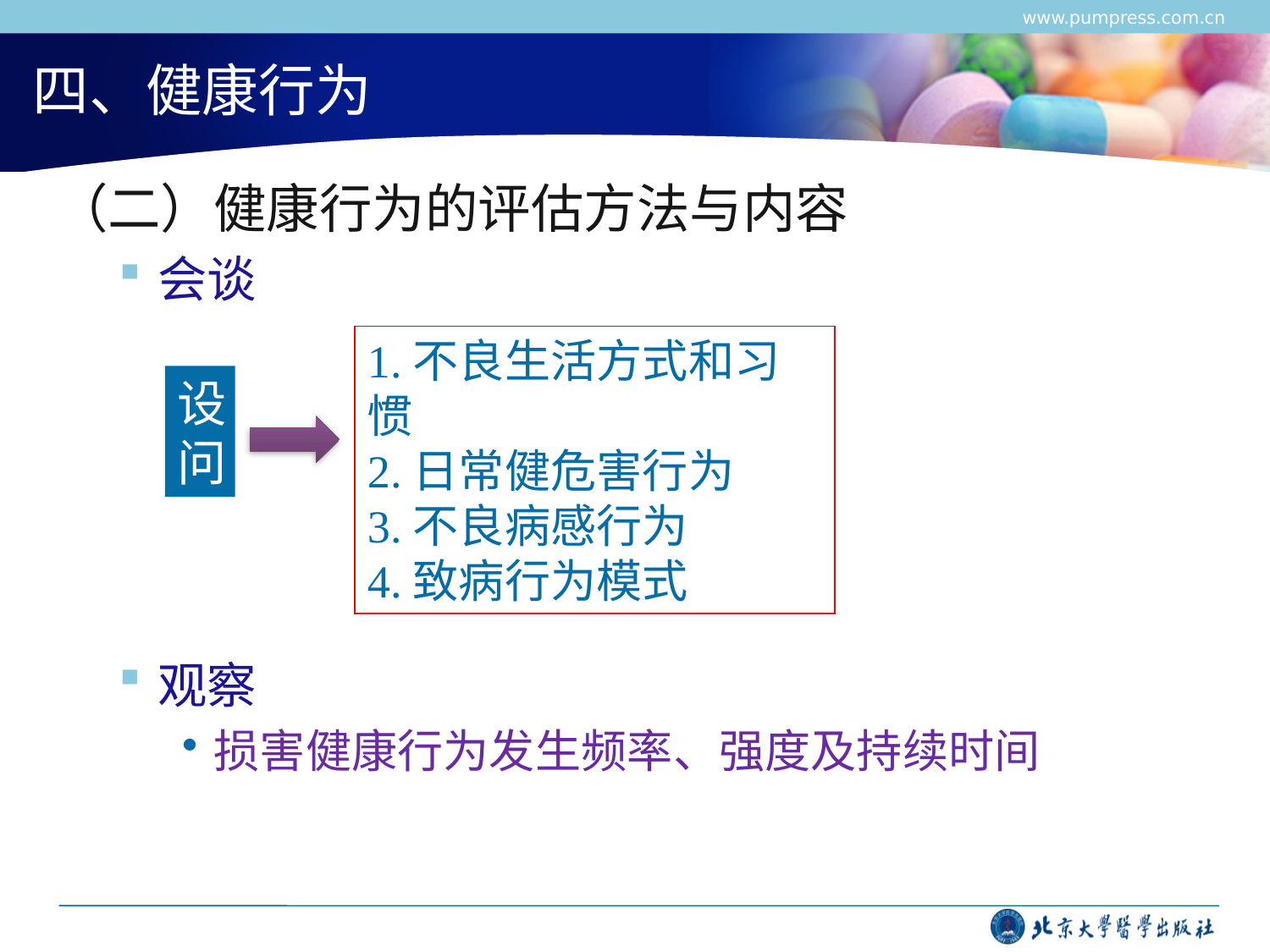

www.pumpress.com.cn
# 四、健康行为
（二）健康行为的评估方法与内容
会谈

观察
损害健康行为发生频率、强度及持续时间

1.不良生活方式和习惯
2.日常健危害行为
3.不良病感行为
4.致病行为模式
设
问